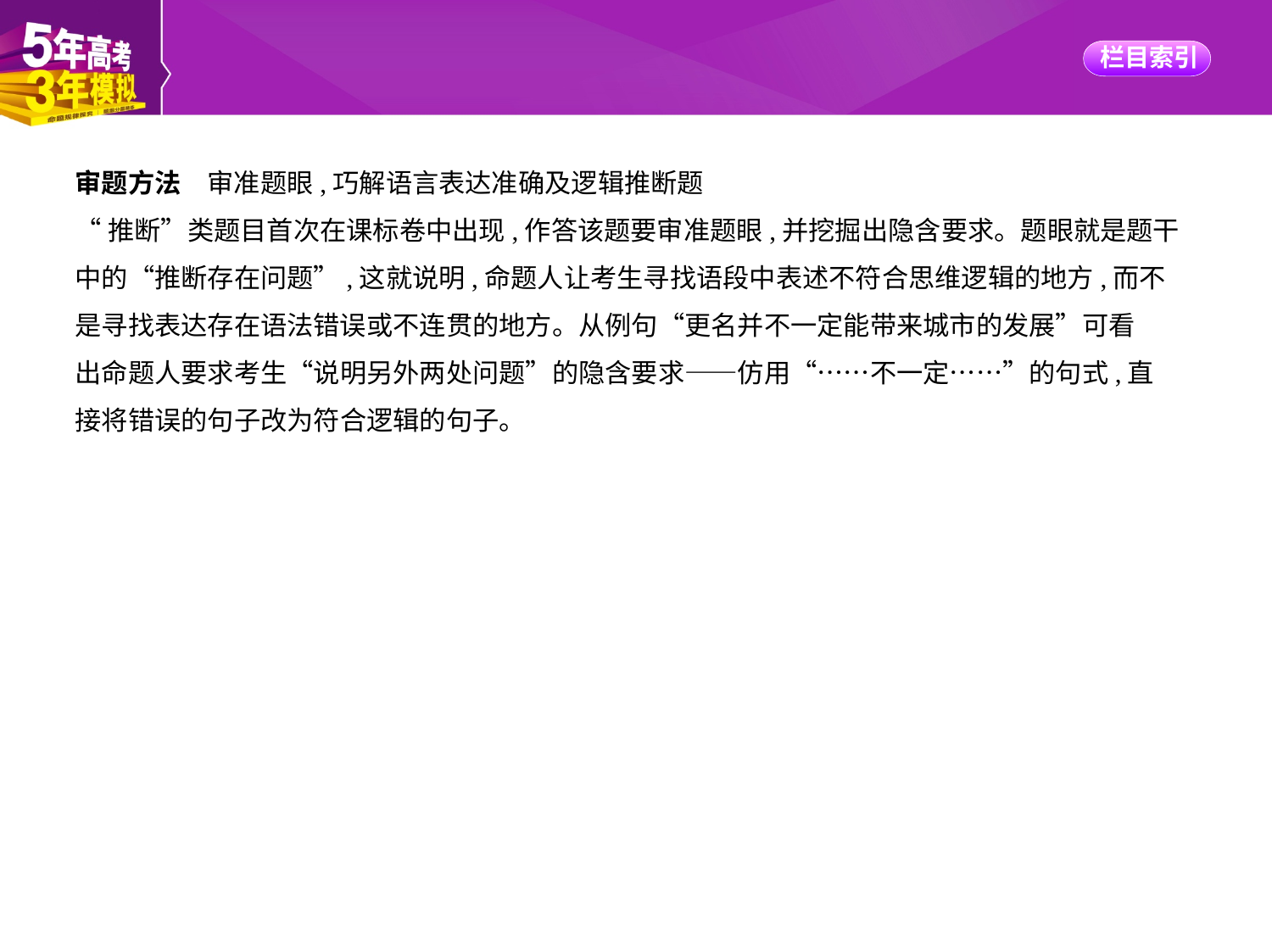

审题方法　审准题眼,巧解语言表达准确及逻辑推断题
“推断”类题目首次在课标卷中出现,作答该题要审准题眼,并挖掘出隐含要求。题眼就是题干
中的“推断存在问题”,这就说明,命题人让考生寻找语段中表述不符合思维逻辑的地方,而不
是寻找表达存在语法错误或不连贯的地方。从例句“更名并不一定能带来城市的发展”可看
出命题人要求考生“说明另外两处问题”的隐含要求——仿用“……不一定……”的句式,直
接将错误的句子改为符合逻辑的句子。